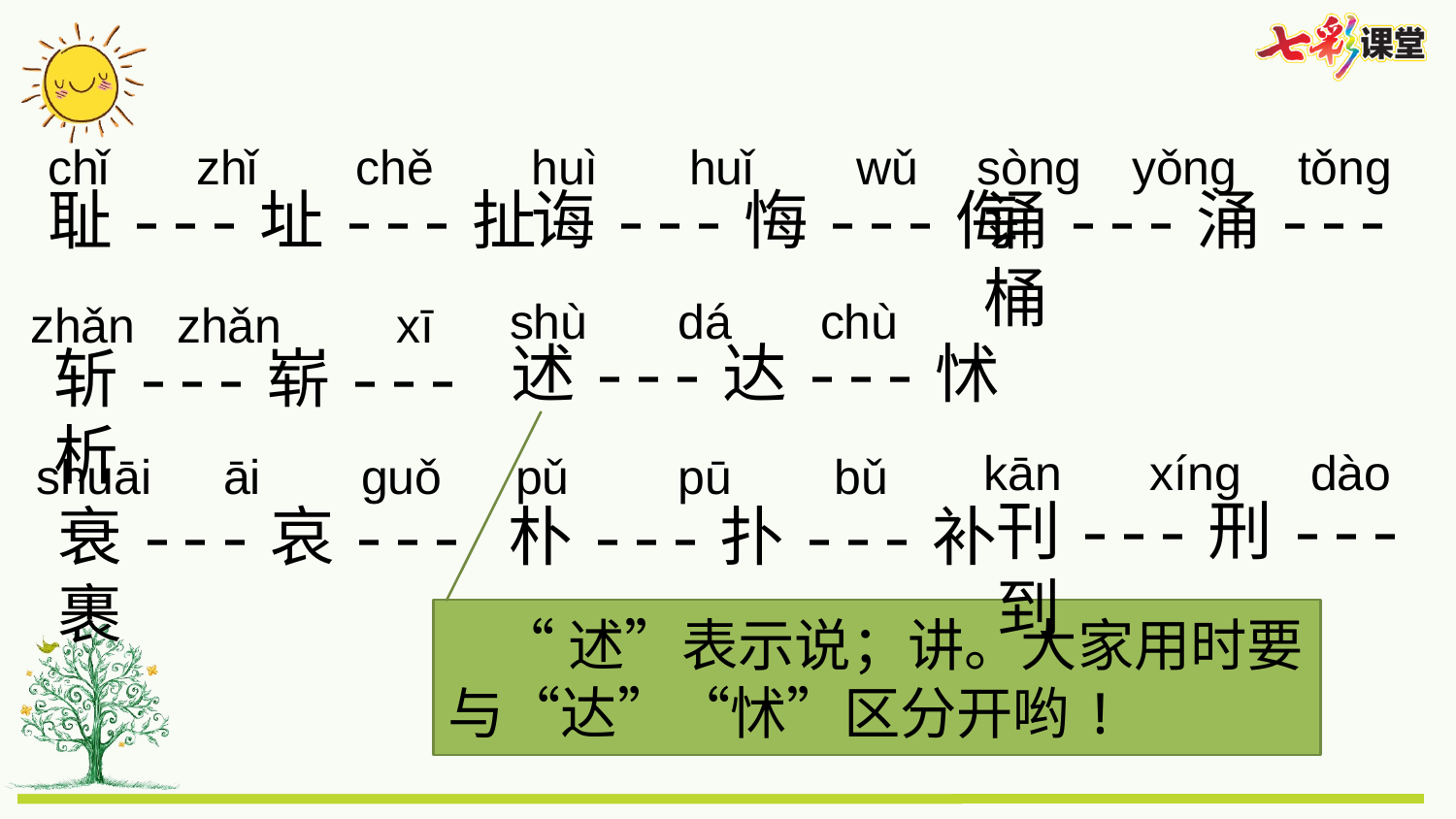

chǐ
zhǐ
chě
huì
huǐ
wǔ
sòng
yǒng
tǒng
耻---址---扯
诲---悔---侮
诵---涌---桶
shù
dá
chù
zhǎn
zhǎn
xī
述---达---怵
斩---崭---析
kān
xíng
dào
shuāi
āi
guǒ
pǔ
pū
bǔ
刊---刑---到
衰---哀---裹
朴---扑---补
    “述”表示说；讲。大家用时要与“达”“怵”区分开哟!